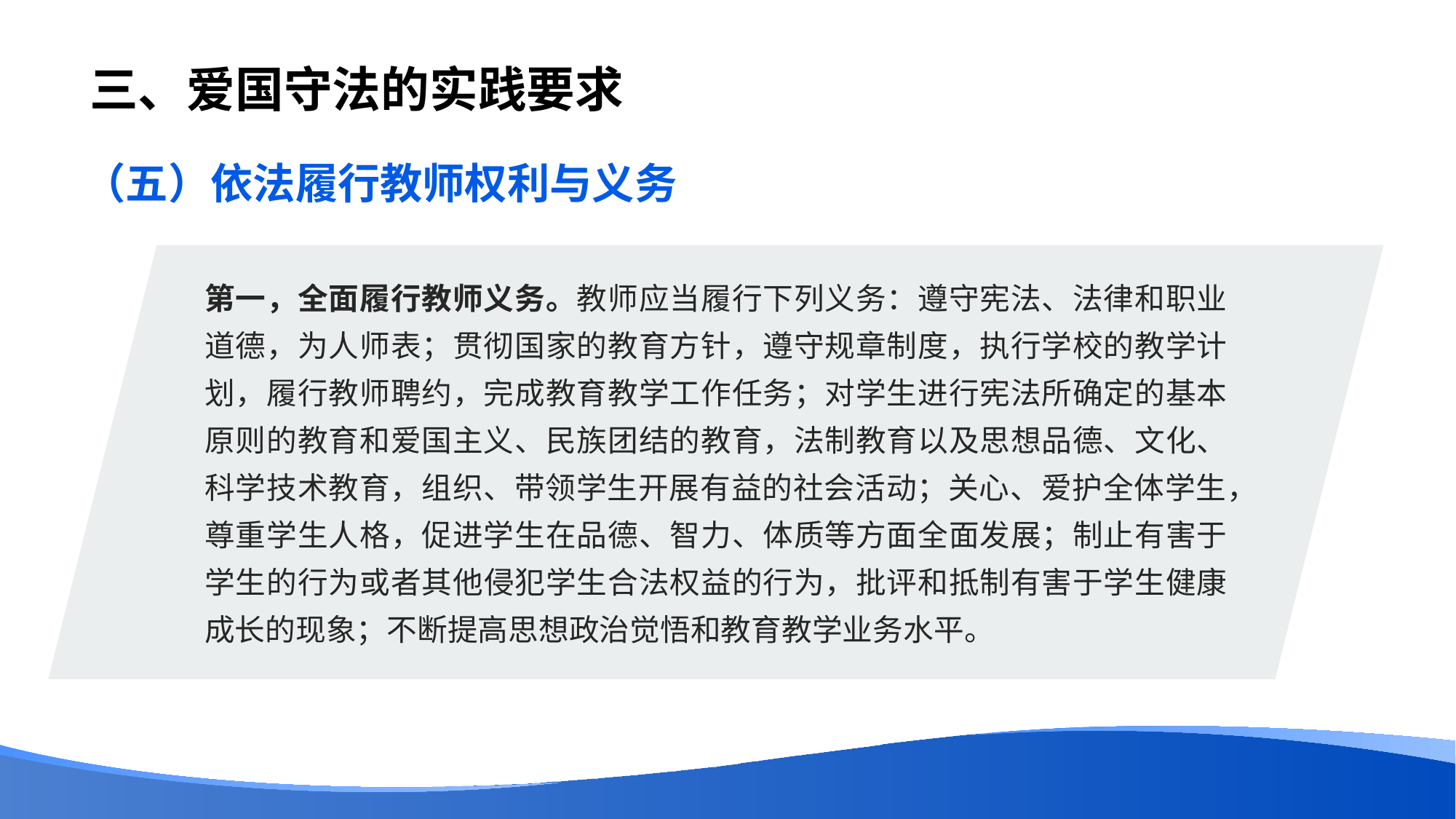

# 三、爱国守法的实践要求
（五）依法履行教师权利与义务
第一，全面履行教师义务。教师应当履行下列义务：遵守宪法、法律和职业道德，为人师表；贯彻国家的教育方针，遵守规章制度，执行学校的教学计划，履行教师聘约，完成教育教学工作任务；对学生进行宪法所确定的基本原则的教育和爱国主义、民族团结的教育，法制教育以及思想品德、文化、科学技术教育，组织、带领学生开展有益的社会活动；关心、爱护全体学生，尊重学生人格，促进学生在品德、智力、体质等方面全面发展；制止有害于学生的行为或者其他侵犯学生合法权益的行为，批评和抵制有害于学生健康成长的现象；不断提高思想政治觉悟和教育教学业务水平。